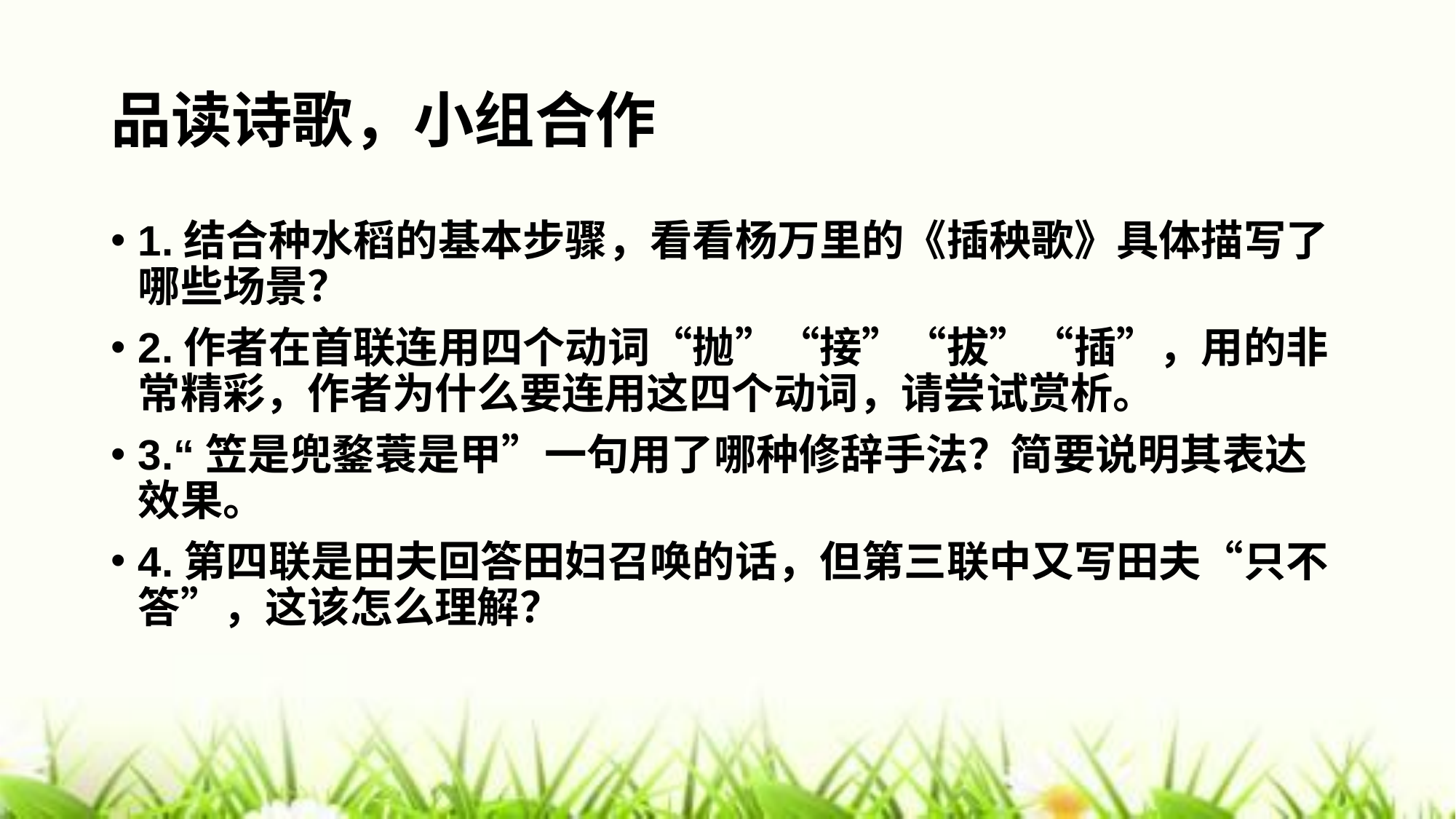

# 品读诗歌，小组合作
1.结合种水稻的基本步骤，看看杨万里的《插秧歌》具体描写了哪些场景？
2.作者在首联连用四个动词“抛”“接”“拔”“插”，用的非常精彩，作者为什么要连用这四个动词，请尝试赏析。
3.“笠是兜鍪蓑是甲”一句用了哪种修辞手法？简要说明其表达效果。
4.第四联是田夫回答田妇召唤的话，但第三联中又写田夫“只不答”，这该怎么理解？